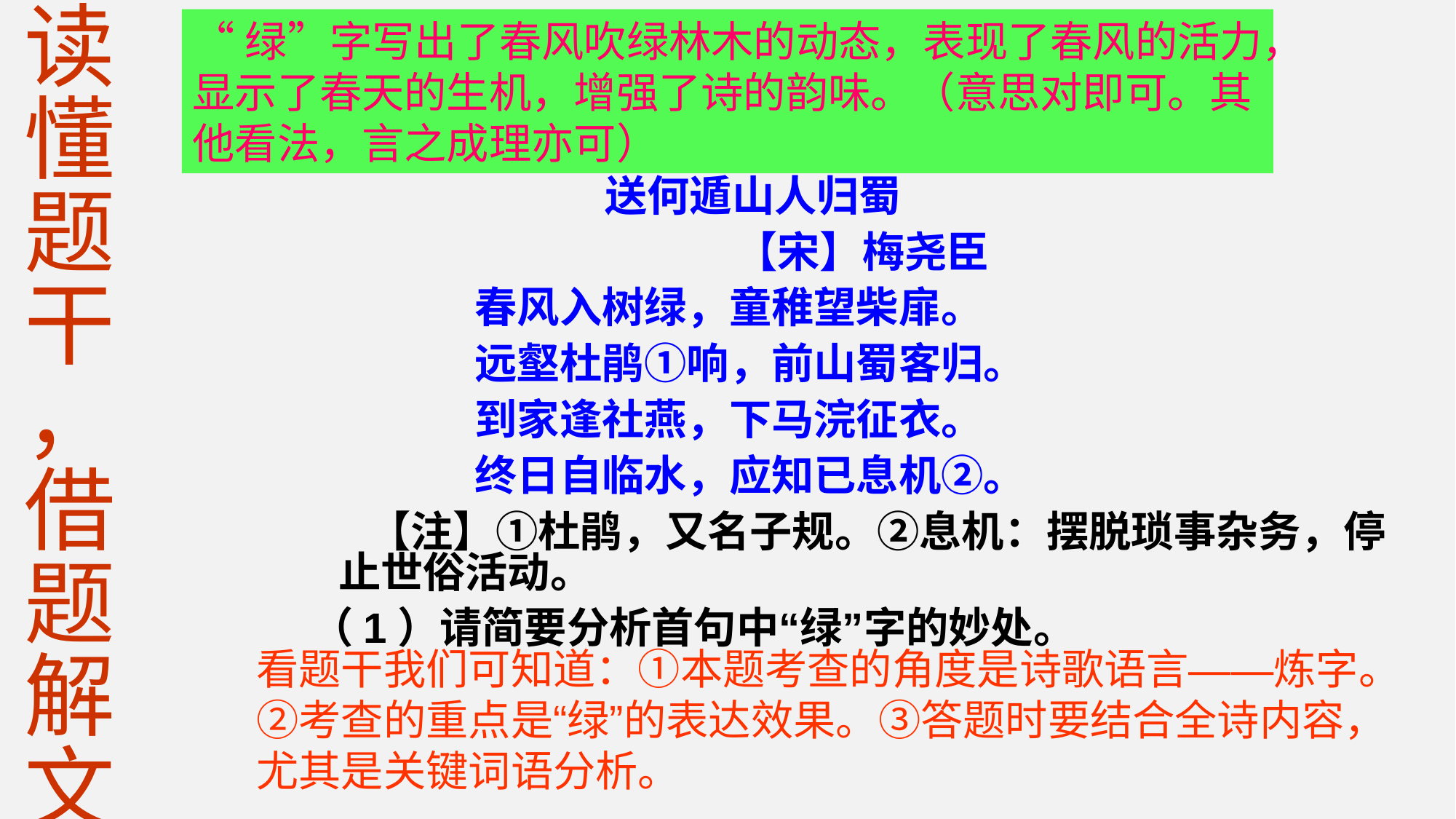

读懂题干，借题解文
“绿”字写出了春风吹绿林木的动态，表现了春风的活力，显示了春天的生机，增强了诗的韵味。（意思对即可。其他看法，言之成理亦可）
                            送何遁山人归蜀
                                   【宋】梅尧臣
             春风入树绿，童稚望柴扉。
             远壑杜鹃①响，前山蜀客归。
             到家逢社燕，下马浣征衣。
             终日自临水，应知已息机②。
    【注】①杜鹃，又名子规。②息机：摆脱琐事杂务，停止世俗活动。
（1）请简要分析首句中“绿”字的妙处。
看题干我们可知道：①本题考查的角度是诗歌语言——炼字。②考查的重点是“绿”的表达效果。③答题时要结合全诗内容，尤其是关键词语分析。